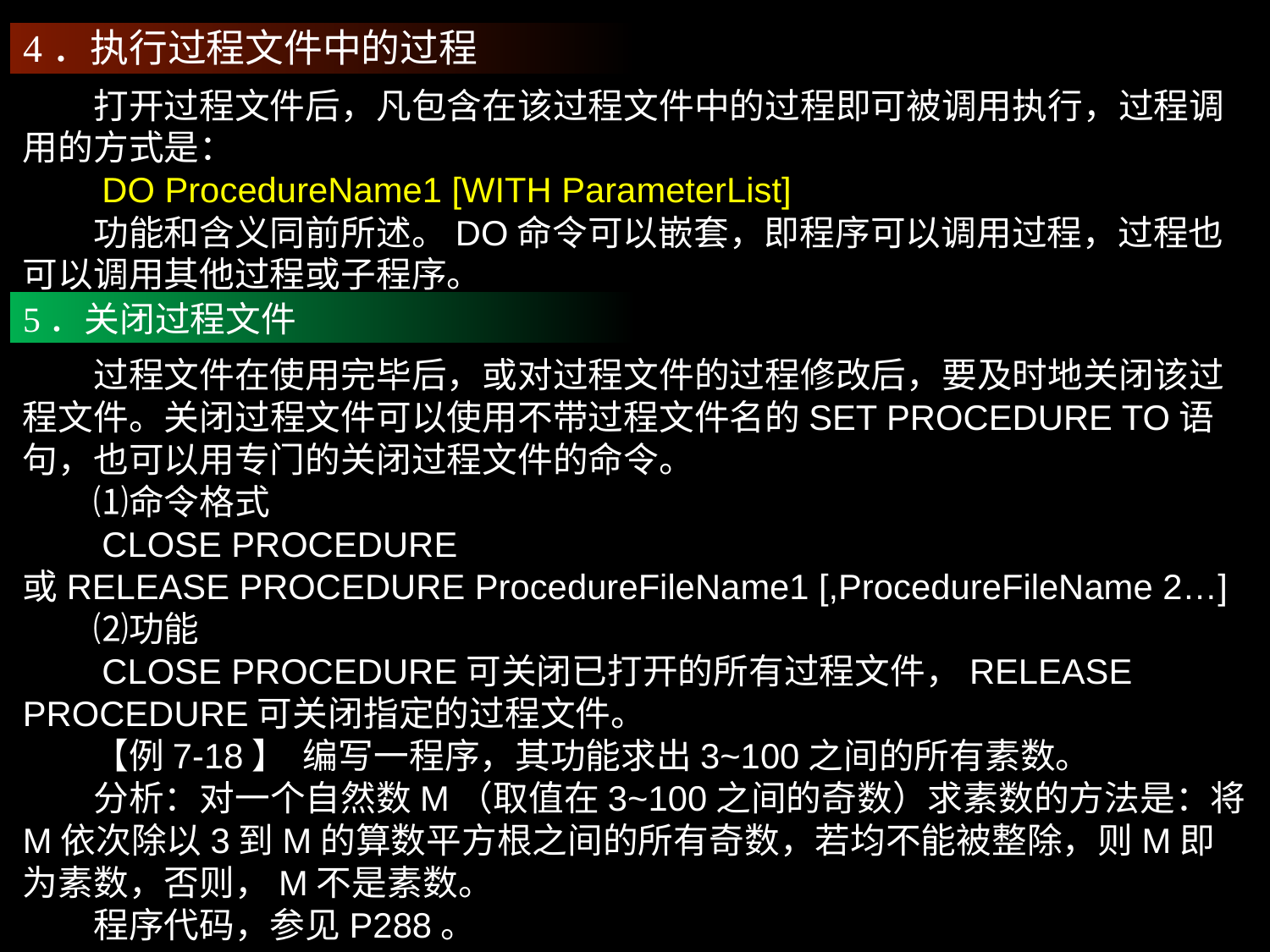

4．执行过程文件中的过程
　　打开过程文件后，凡包含在该过程文件中的过程即可被调用执行，过程调用的方式是：
　　DO ProcedureName1 [WITH ParameterList]
　　功能和含义同前所述。DO命令可以嵌套，即程序可以调用过程，过程也可以调用其他过程或子程序。
5．关闭过程文件
　　过程文件在使用完毕后，或对过程文件的过程修改后，要及时地关闭该过程文件。关闭过程文件可以使用不带过程文件名的SET PROCEDURE TO语句，也可以用专门的关闭过程文件的命令。
　　⑴命令格式
　　CLOSE PROCEDURE
或RELEASE PROCEDURE ProcedureFileName1 [,ProcedureFileName 2…]
　　⑵功能
　　CLOSE PROCEDURE可关闭已打开的所有过程文件，RELEASE PROCEDURE可关闭指定的过程文件。
　　【例7-18】  编写一程序，其功能求出3~100之间的所有素数。
　　分析：对一个自然数M（取值在3~100之间的奇数）求素数的方法是：将M依次除以3到M的算数平方根之间的所有奇数，若均不能被整除，则M即为素数，否则，M不是素数。
　　程序代码，参见P288。